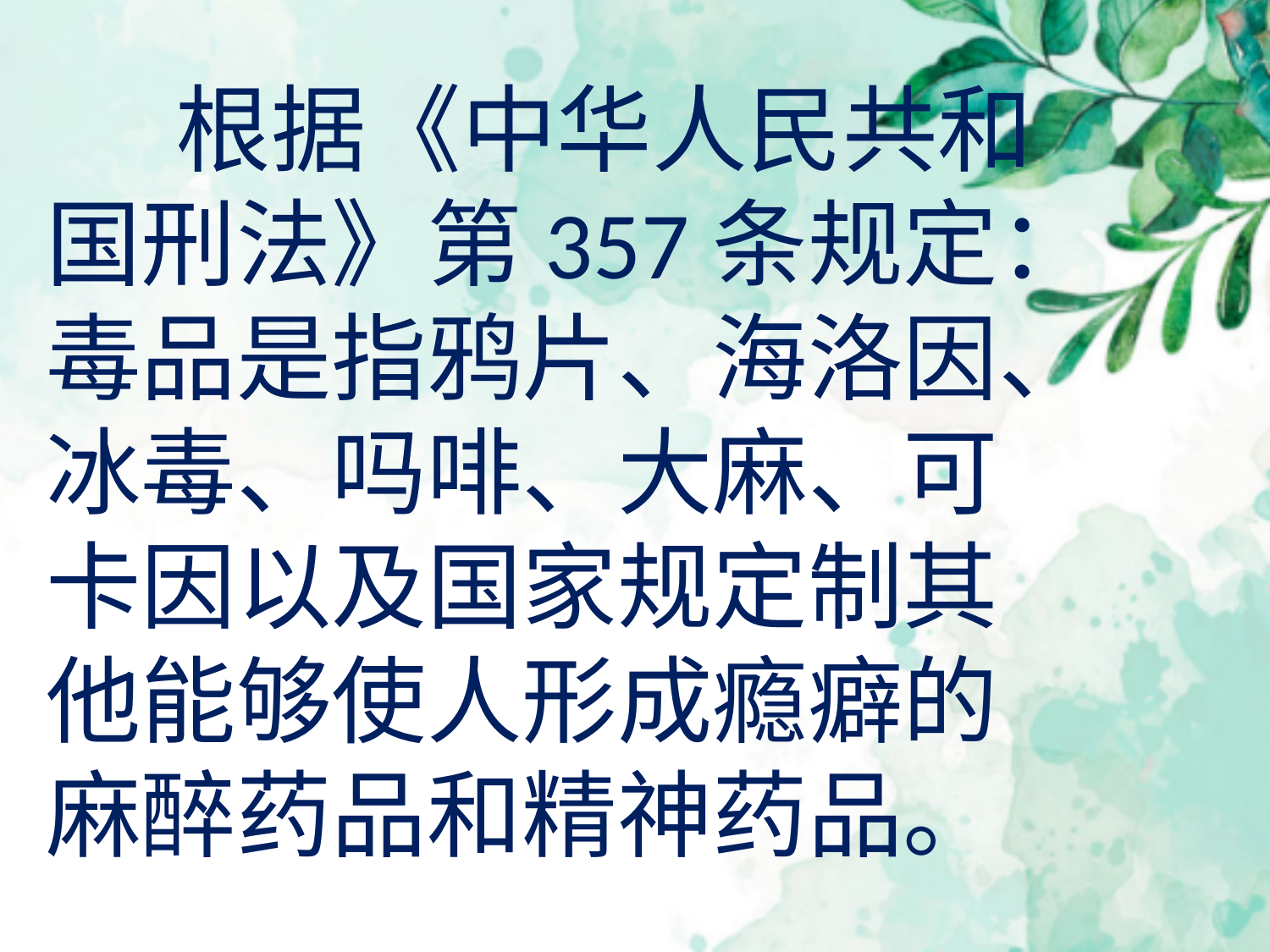

根据《中华人民共和国刑法》第357条规定：毒品是指鸦片、海洛因、冰毒、吗啡、大麻、可卡因以及国家规定制其他能够使人形成瘾癖的麻醉药品和精神药品。